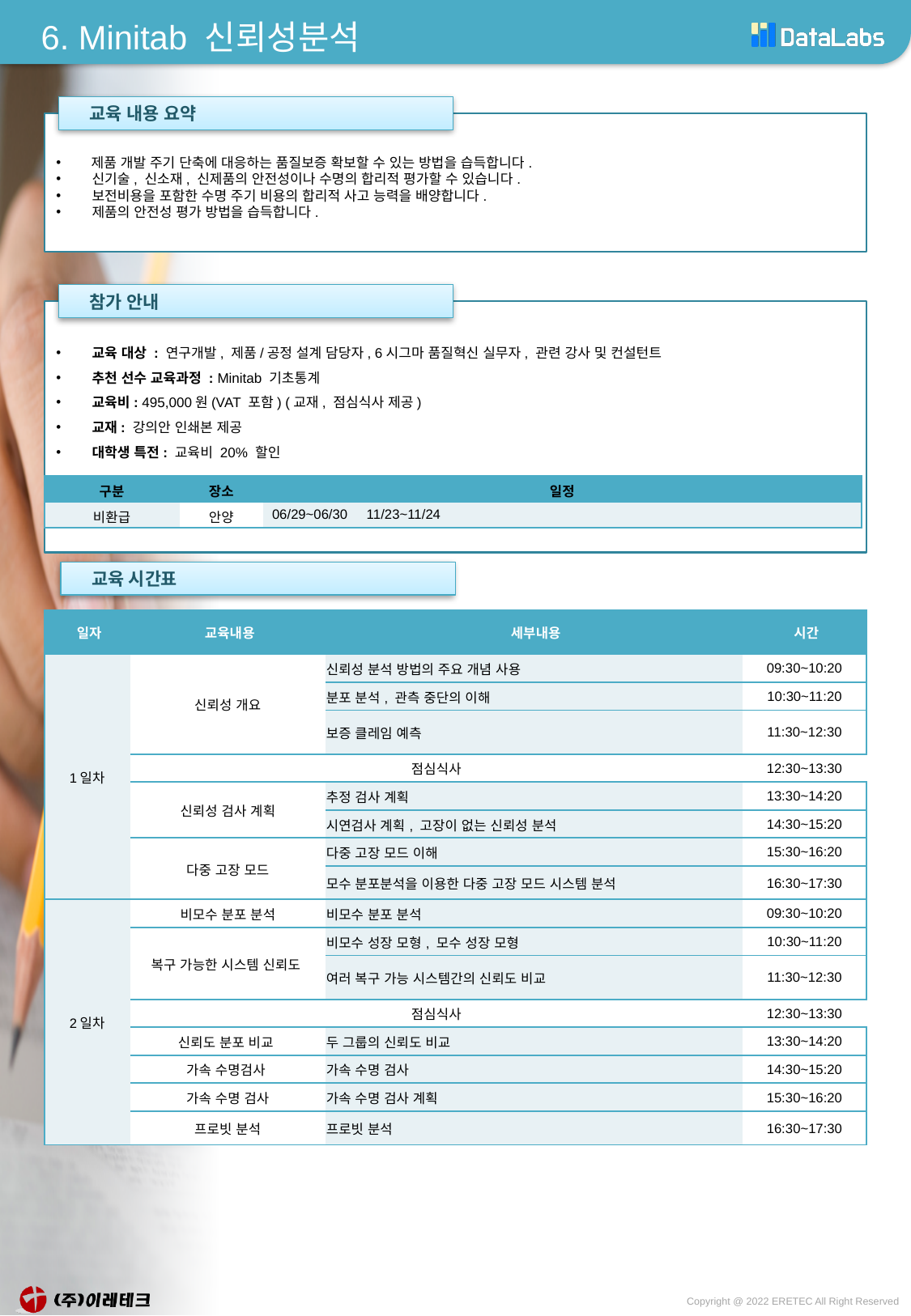

# 6. Minitab 신뢰성분석
   교육 내용 요약

 제품 개발 주기 단축에 대응하는 품질보증 확보할 수 있는 방법을 습득합니다.
 신기술, 신소재, 신제품의 안전성이나 수명의 합리적 평가할 수 있습니다.
 보전비용을 포함한 수명 주기 비용의 합리적 사고 능력을 배양합니다.
 제품의 안전성 평가 방법을 습득합니다.
   참가 안내

 교육 대상 : 연구개발, 제품/공정 설계 담당자, 6시그마 품질혁신 실무자, 관련 강사 및 컨설턴트
 추천 선수 교육과정 : Minitab 기초통계
 교육비: 495,000원(VAT 포함) (교재, 점심식사 제공)
 교재: 강의안 인쇄본 제공
 대학생 특전: 교육비 20% 할인
| 구분 | 장소 | 일정 |
| --- | --- | --- |
| 비환급 | 안양 | 06/29~06/30 11/23~11/24 |
   교육 시간표
| 일자 | 교육내용 | 세부내용 | 시간 |
| --- | --- | --- | --- |
| 1일차 | 신뢰성 개요 | 신뢰성 분석 방법의 주요 개념 사용 | 09:30~10:20 |
|  |  | 분포 분석, 관측 중단의 이해 | 10:30~11:20 |
|  |  | 보증 클레임 예측 | 11:30~12:30 |
|  | 점심식사 |  | 12:30~13:30 |
|  | 신뢰성 검사 계획 | 추정 검사 계획 | 13:30~14:20 |
|  |  | 시연검사 계획, 고장이 없는 신뢰성 분석 | 14:30~15:20 |
|  | 다중 고장 모드 | 다중 고장 모드 이해 | 15:30~16:20 |
|  |  | 모수 분포분석을 이용한 다중 고장 모드 시스템 분석 | 16:30~17:30 |
| 2일차 | 비모수 분포 분석 | 비모수 분포 분석 | 09:30~10:20 |
|  | 복구 가능한 시스템 신뢰도 | 비모수 성장 모형, 모수 성장 모형 | 10:30~11:20 |
|  |  | 여러 복구 가능 시스템간의 신뢰도 비교 | 11:30~12:30 |
|  | 점심식사 |  | 12:30~13:30 |
|  | 신뢰도 분포 비교 | 두 그룹의 신뢰도 비교 | 13:30~14:20 |
|  | 가속 수명검사 | 가속 수명 검사 | 14:30~15:20 |
|  | 가속 수명 검사 | 가속 수명 검사 계획 | 15:30~16:20 |
|  | 프로빗 분석 | 프로빗 분석 | 16:30~17:30 |